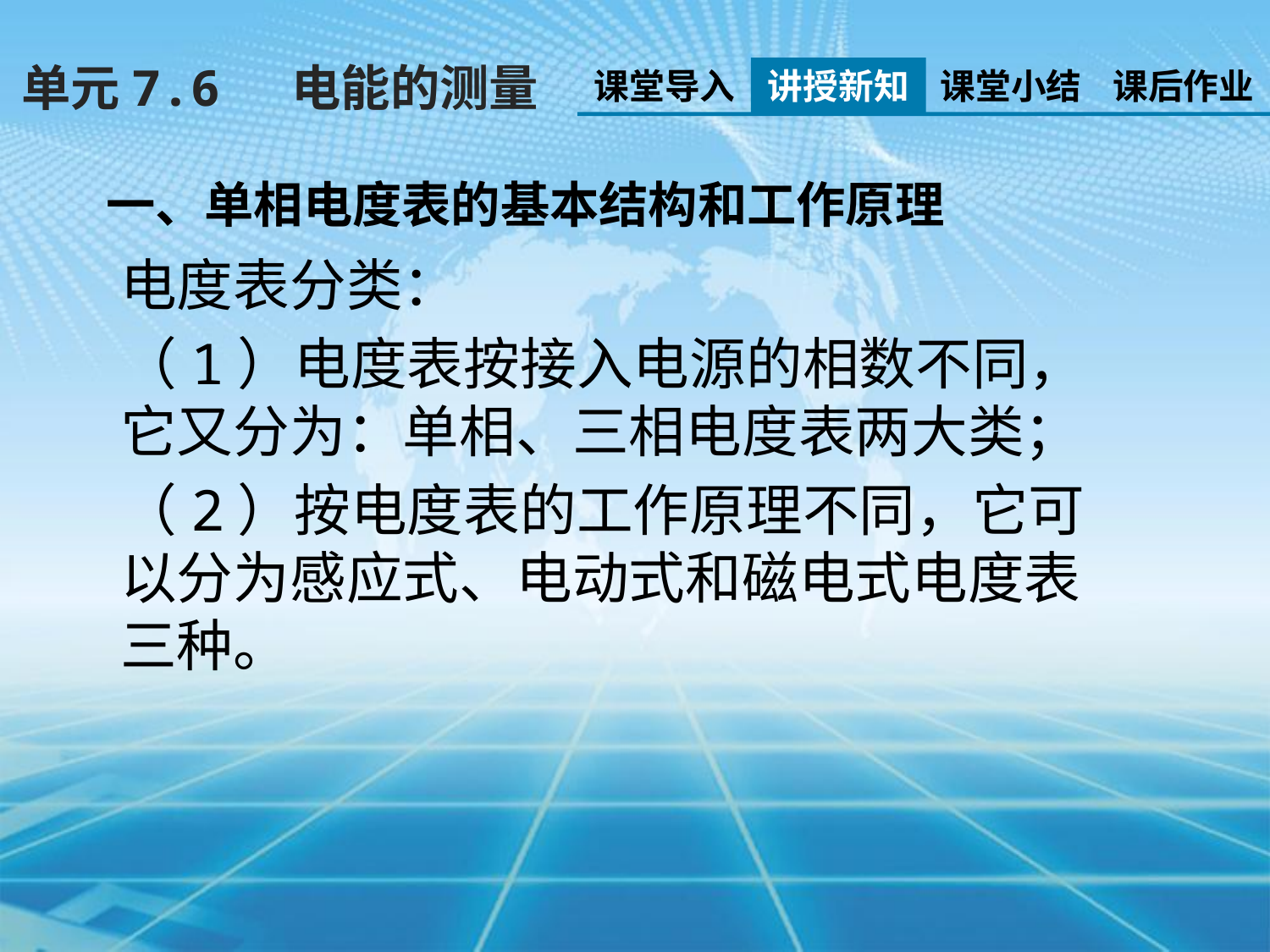

单元7.6  电能的测量
课堂导入
讲授新知
课堂小结
课后作业
一、单相电度表的基本结构和工作原理
电度表分类：
（1）电度表按接入电源的相数不同，它又分为：单相、三相电度表两大类；
（2）按电度表的工作原理不同，它可以分为感应式、电动式和磁电式电度表三种。